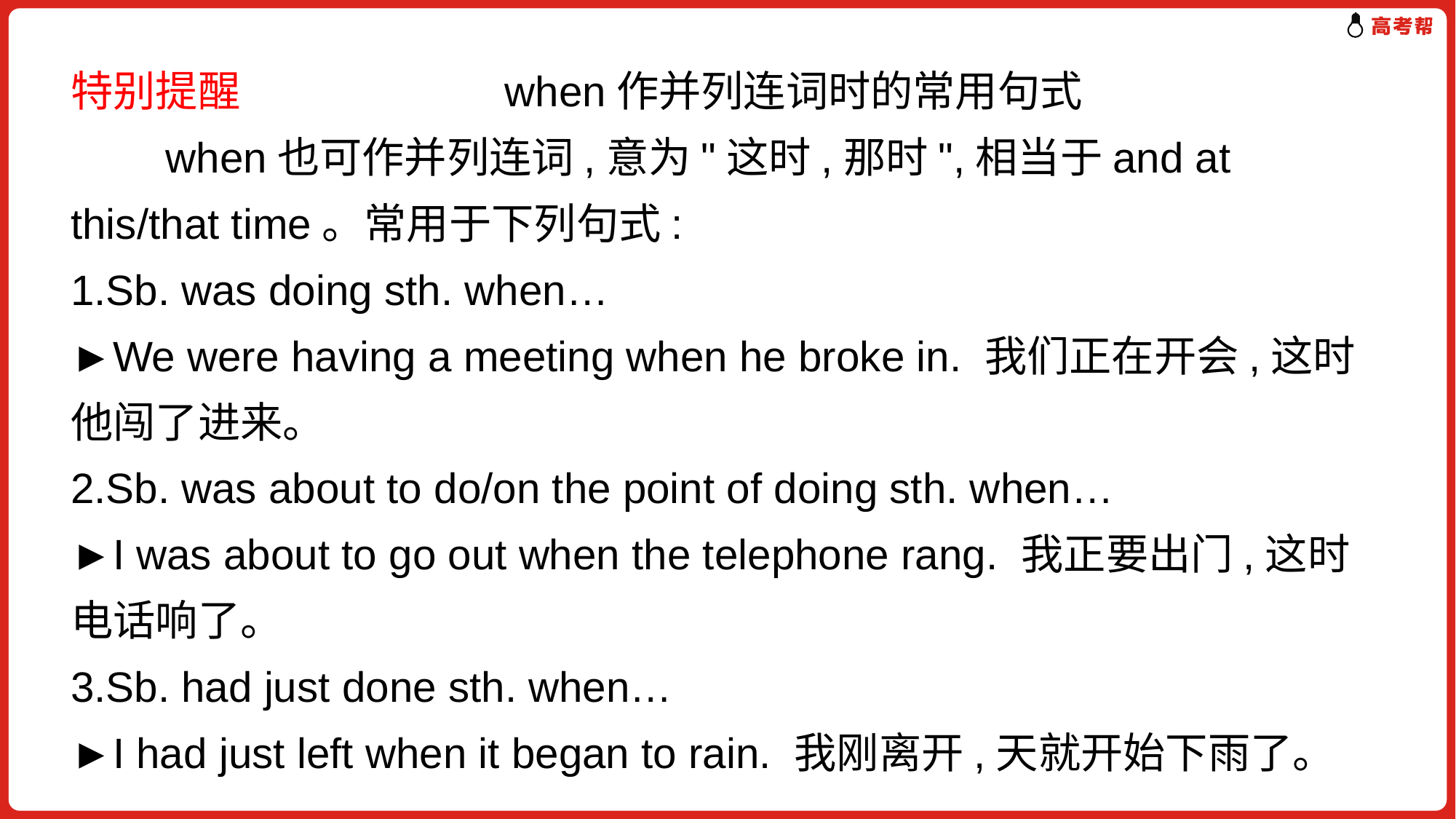

特别提醒　　　　　　when作并列连词时的常用句式
　　when也可作并列连词,意为"这时,那时",相当于and at this/that time。常用于下列句式:
1.Sb. was doing sth. when…
►We were having a meeting when he broke in. 我们正在开会,这时他闯了进来。
2.Sb. was about to do/on the point of doing sth. when…
►I was about to go out when the telephone rang. 我正要出门,这时电话响了。
3.Sb. had just done sth. when…
►I had just left when it began to rain. 我刚离开,天就开始下雨了。